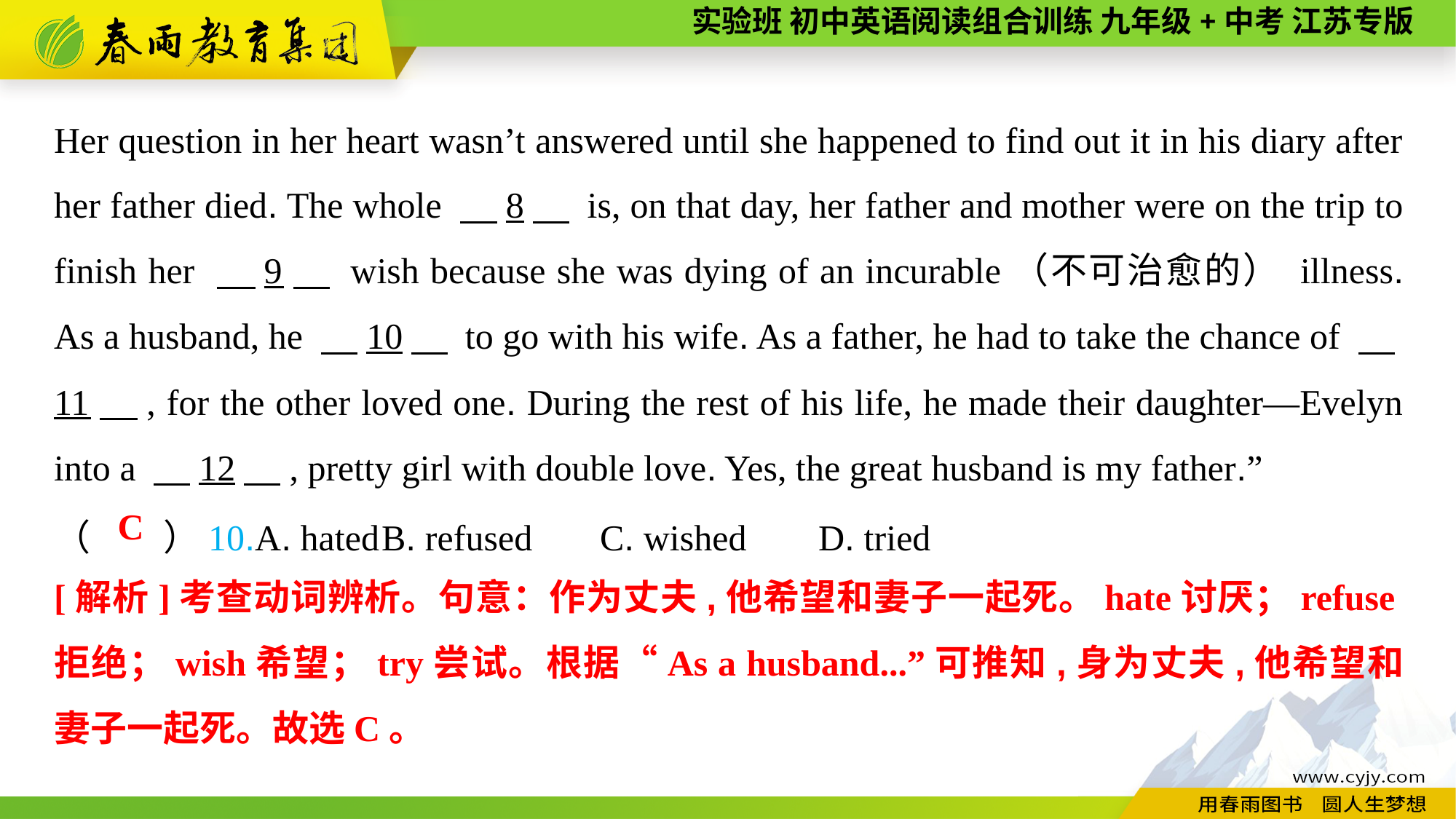

Her question in her heart wasn’t answered until she happened to find out it in his diary after her father died. The whole 　8　 is, on that day, her father and mother were on the trip to finish her 　9　 wish because she was dying of an incurable（不可治愈的） illness. As a husband, he 　10　 to go with his wife. As a father, he had to take the chance of 　11　, for the other loved one. During the rest of his life, he made their daughter—Evelyn into a 　12　, pretty girl with double love. Yes, the great husband is my father.”
（　　）10.A. hated	B. refused	C. wished	D. tried
C
[解析]考查动词辨析。句意：作为丈夫,他希望和妻子一起死。hate讨厌；refuse拒绝；wish希望；try尝试。根据“As a husband...”可推知,身为丈夫,他希望和妻子一起死。故选C。